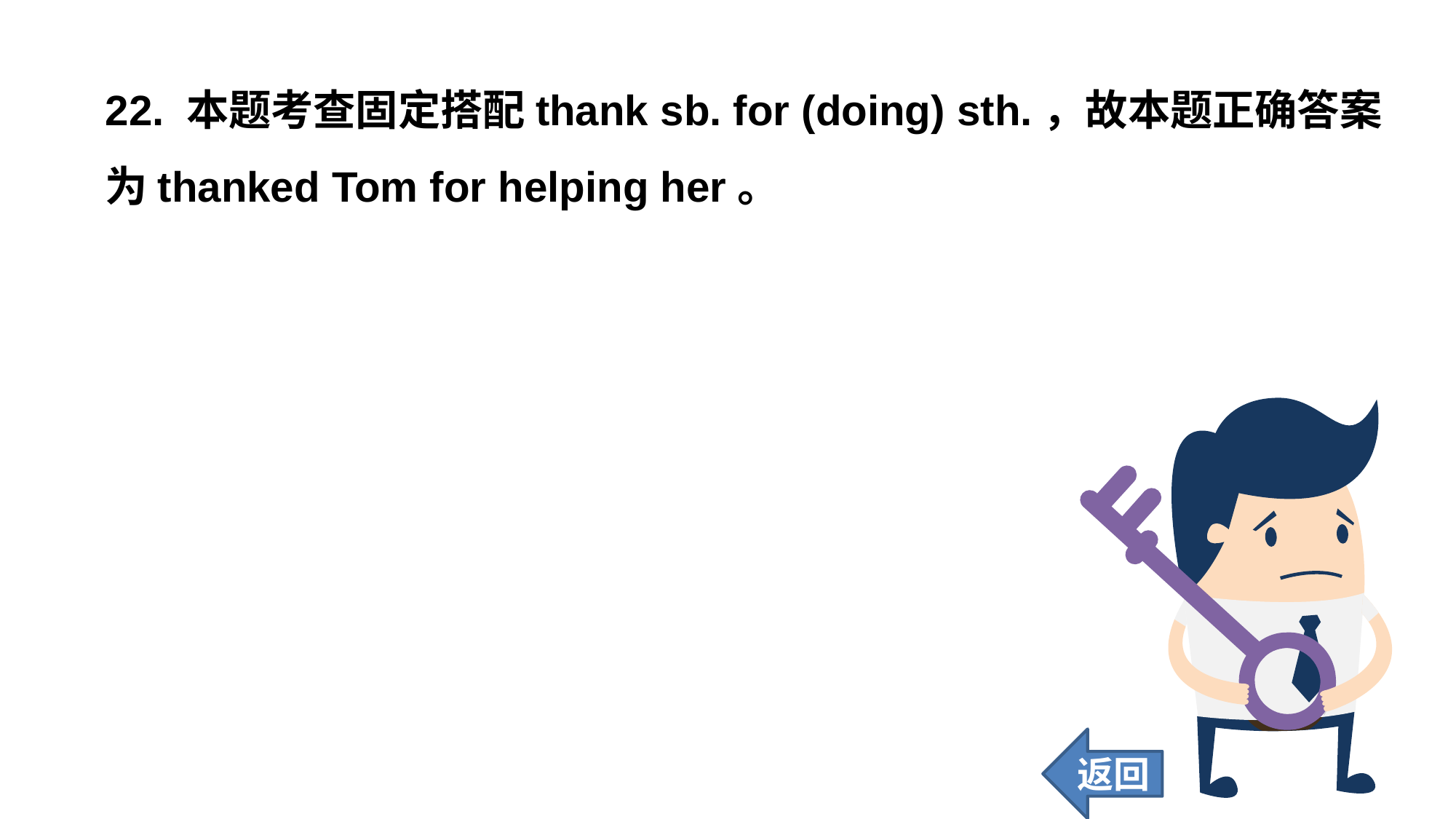

22. 本题考查固定搭配thank sb. for (doing) sth.，故本题正确答案为thanked Tom for helping her。

返回
166